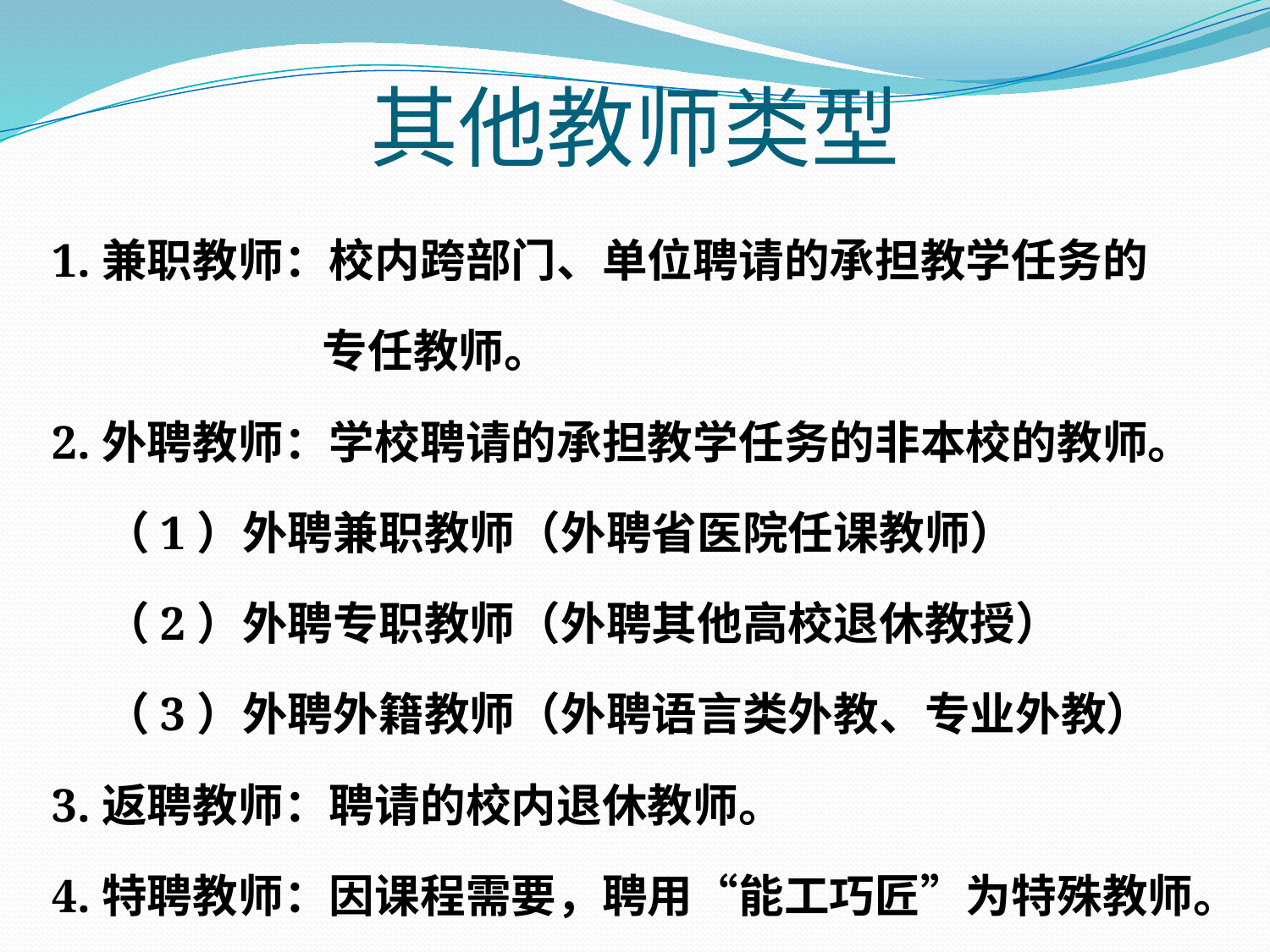

# 其他教师类型
1.兼职教师：校内跨部门、单位聘请的承担教学任务的
                         专任教师。
2.外聘教师：学校聘请的承担教学任务的非本校的教师。
    （1）外聘兼职教师（外聘省医院任课教师）
    （2）外聘专职教师（外聘其他高校退休教授）
    （3）外聘外籍教师（外聘语言类外教、专业外教）
3.返聘教师：聘请的校内退休教师。
4.特聘教师：因课程需要，聘用“能工巧匠”为特殊教师。